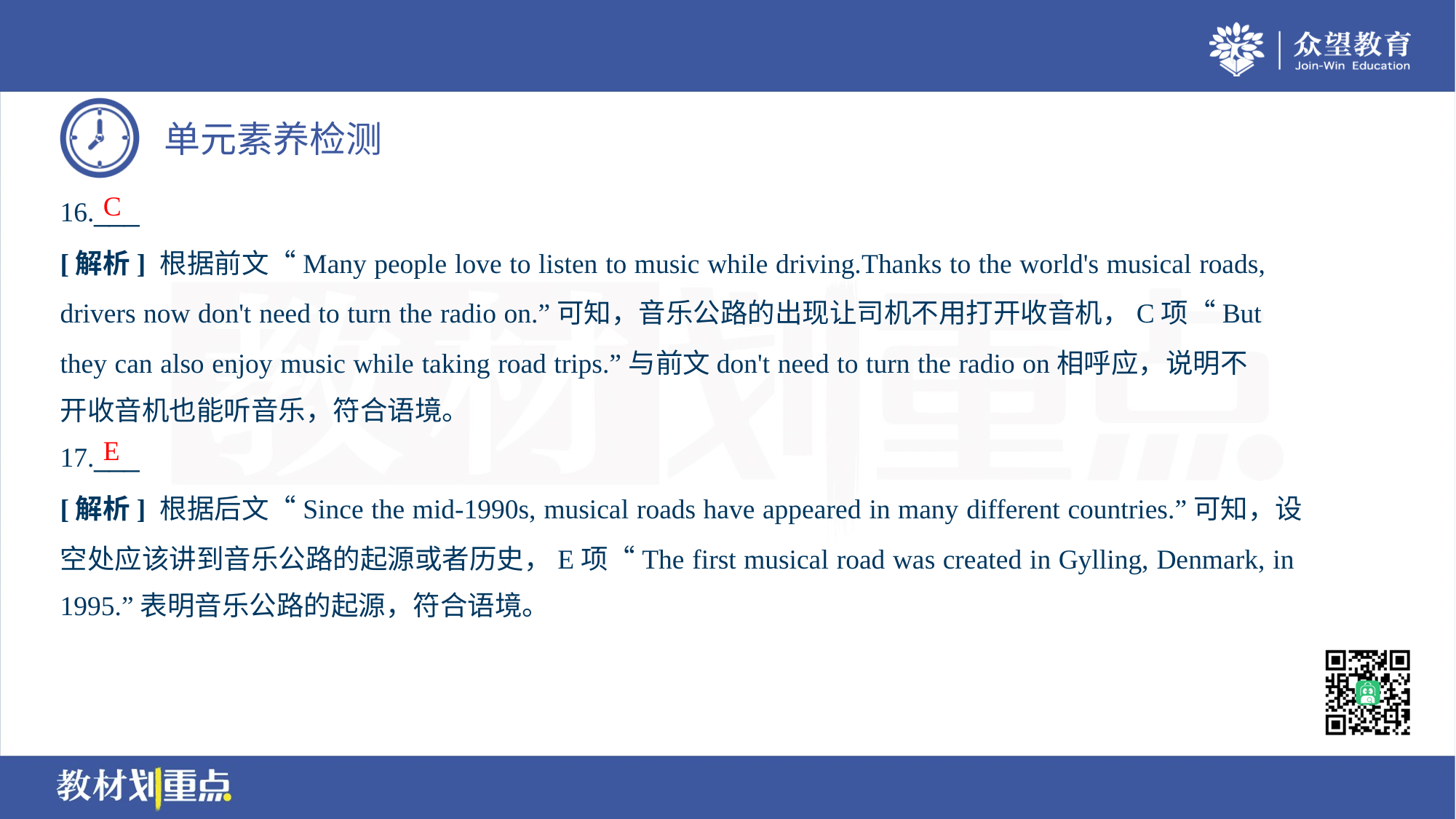

C
16.___
[解析] 根据前文“Many people love to listen to music while driving.Thanks to the world's musical roads,
drivers now don't need to turn the radio on.”可知，音乐公路的出现让司机不用打开收音机，C项“But
they can also enjoy music while taking road trips.”与前文don't need to turn the radio on相呼应，说明不
开收音机也能听音乐，符合语境。
E
17.___
[解析] 根据后文“Since the mid-1990s, musical roads have appeared in many different countries.”可知，设
空处应该讲到音乐公路的起源或者历史，E项“The first musical road was created in Gylling, Denmark, in
1995.”表明音乐公路的起源，符合语境。